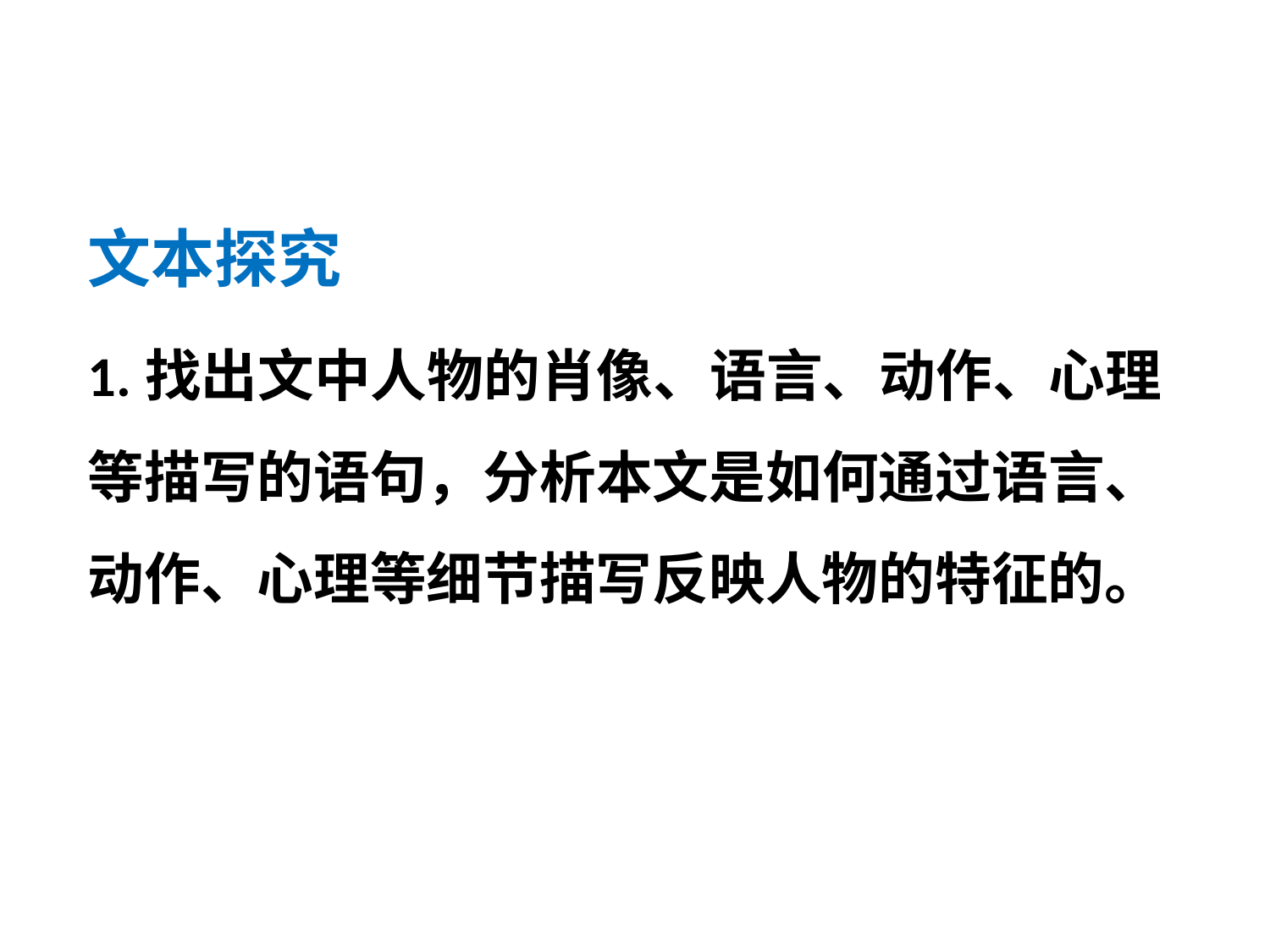

文本探究
1.找出文中人物的肖像、语言、动作、心理等描写的语句，分析本文是如何通过语言、动作、心理等细节描写反映人物的特征的。